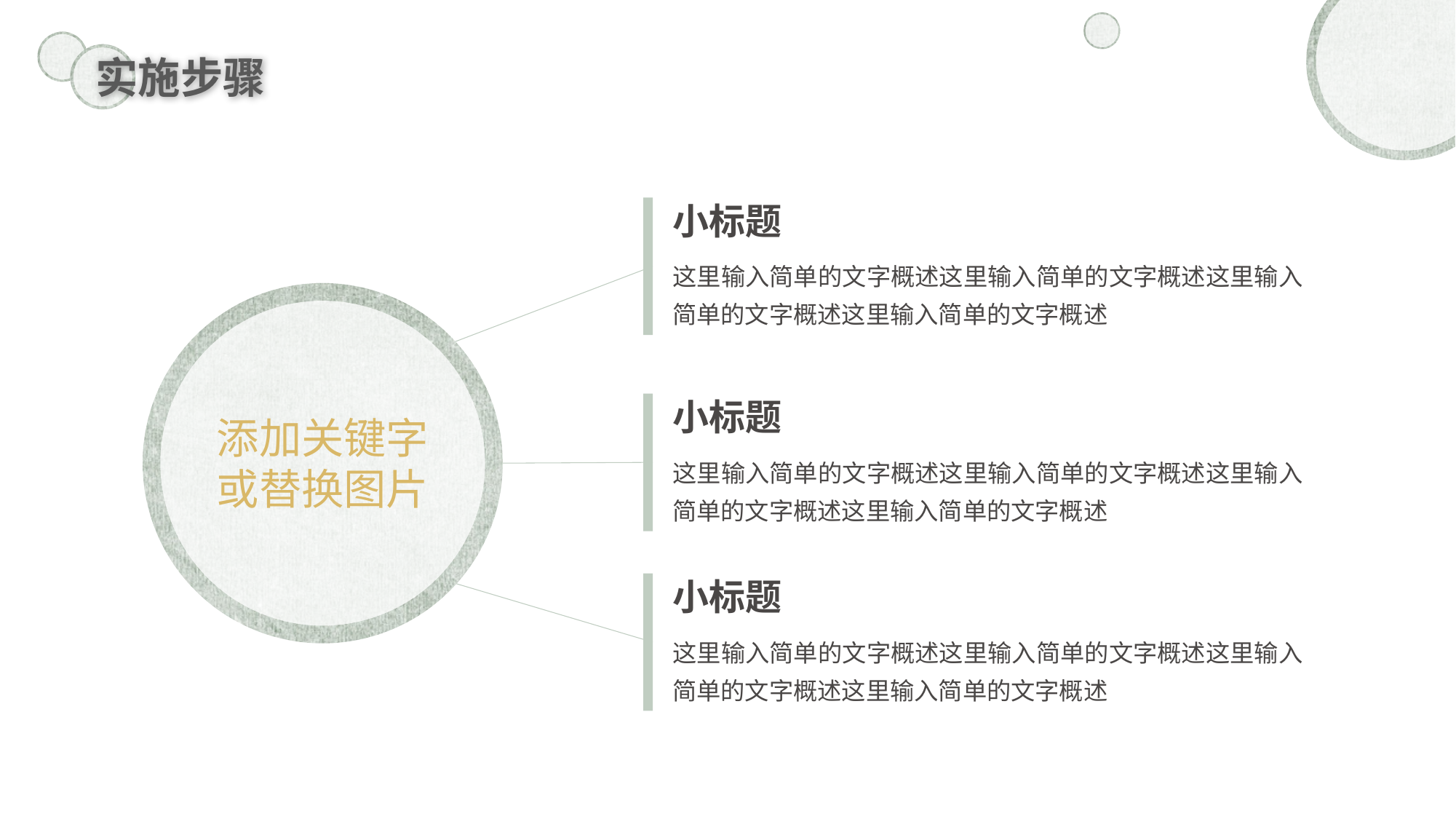

实施步骤
小标题

这里输入简单的文字概述这里输入简单的文字概述这里输入简单的文字概述这里输入简单的文字概述

小标题

这里输入简单的文字概述这里输入简单的文字概述这里输入简单的文字概述这里输入简单的文字概述
添加关键字
或替换图片
小标题

这里输入简单的文字概述这里输入简单的文字概述这里输入简单的文字概述这里输入简单的文字概述